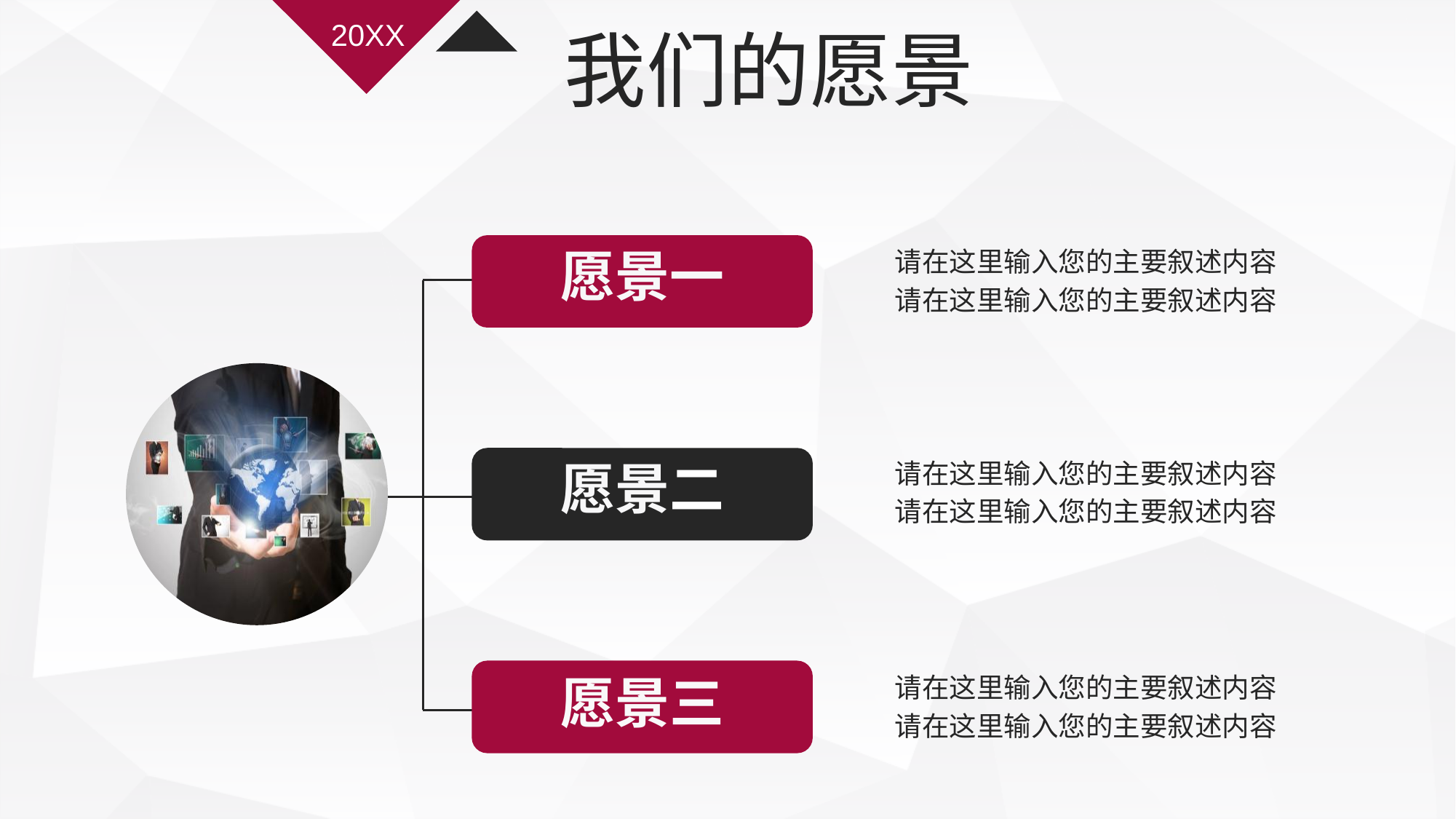

20XX
我们的愿景

愿景一
请在这里输入您的主要叙述内容
请在这里输入您的主要叙述内容

愿景二
请在这里输入您的主要叙述内容
请在这里输入您的主要叙述内容

愿景三
请在这里输入您的主要叙述内容
请在这里输入您的主要叙述内容